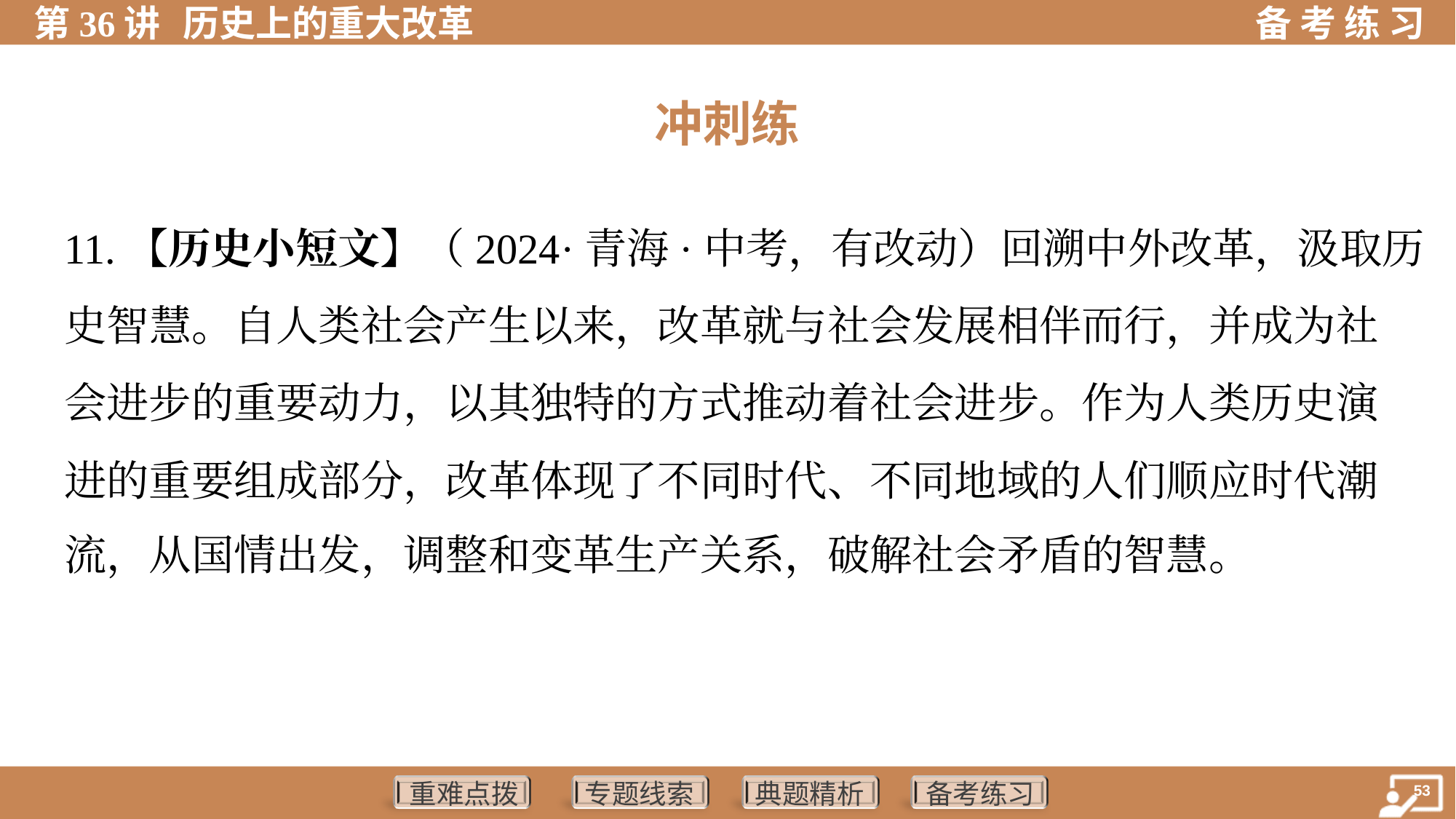

冲刺练
11.【历史小短文】（2024·青海·中考，有改动）回溯中外改革，汲取历
史智慧。自人类社会产生以来，改革就与社会发展相伴而行，并成为社
会进步的重要动力，以其独特的方式推动着社会进步。作为人类历史演
进的重要组成部分，改革体现了不同时代、不同地域的人们顺应时代潮
流，从国情出发，调整和变革生产关系，破解社会矛盾的智慧。